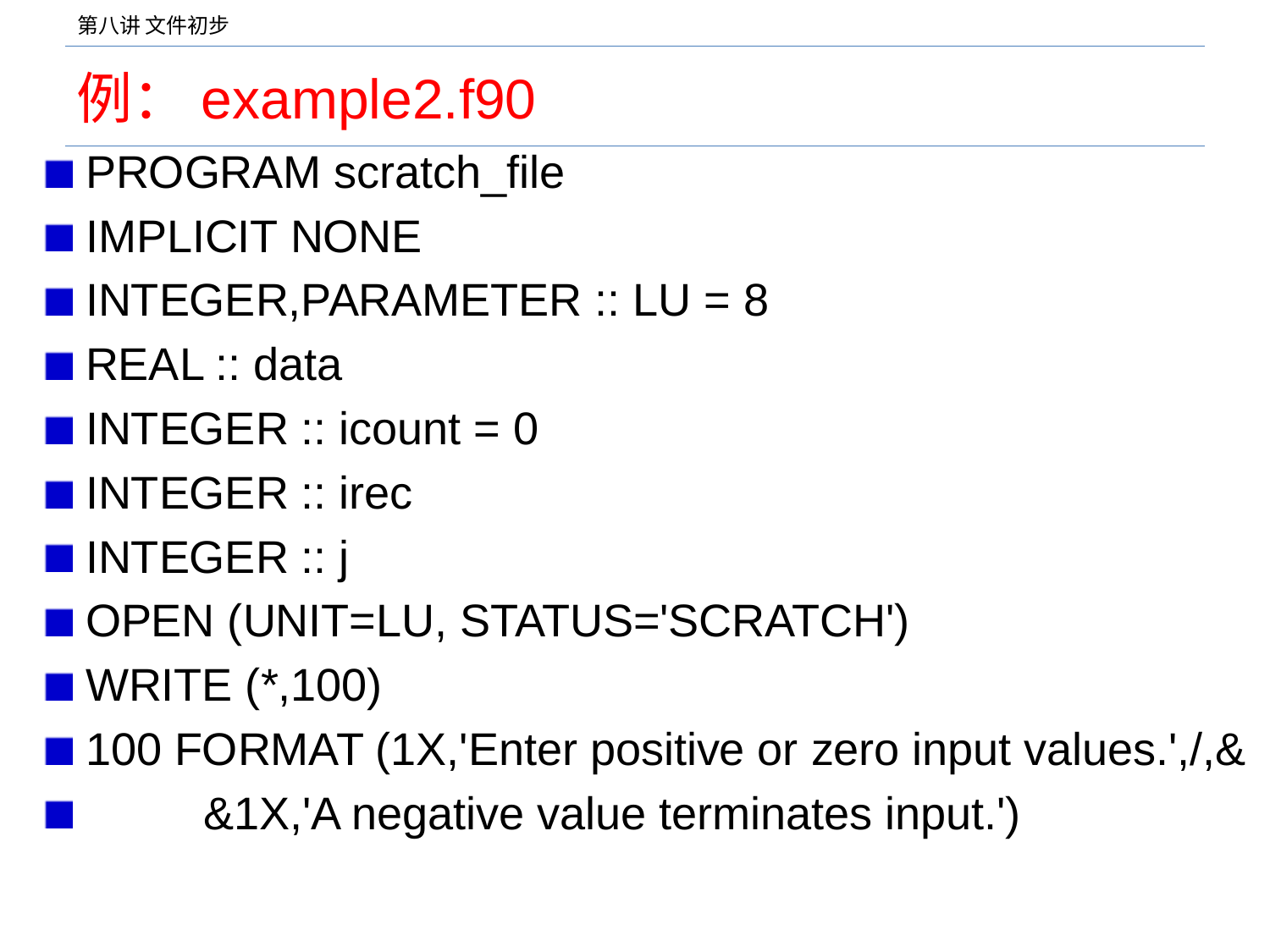

# 例：example2.f90
PROGRAM scratch_file
IMPLICIT NONE
INTEGER,PARAMETER :: LU = 8
REAL :: data
INTEGER :: icount = 0
INTEGER :: irec
INTEGER :: j
OPEN (UNIT=LU, STATUS='SCRATCH')
WRITE (*,100)
100 FORMAT (1X,'Enter positive or zero input values.',/,&
			&1X,'A negative value terminates input.')